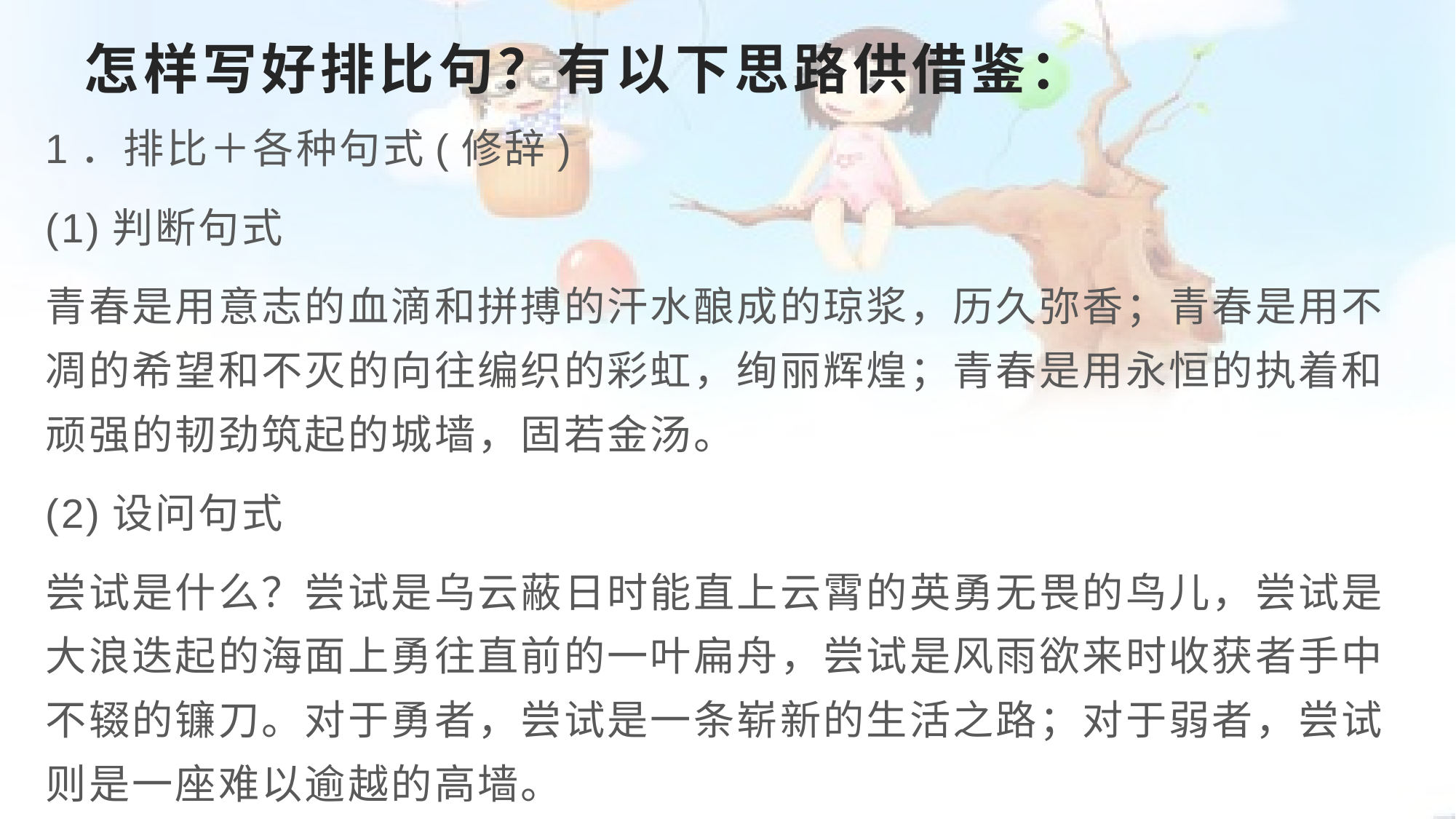

# 怎样写好排比句？有以下思路供借鉴：
1．排比＋各种句式(修辞)
(1)判断句式
青春是用意志的血滴和拼搏的汗水酿成的琼浆，历久弥香；青春是用不凋的希望和不灭的向往编织的彩虹，绚丽辉煌；青春是用永恒的执着和顽强的韧劲筑起的城墙，固若金汤。
(2)设问句式
尝试是什么？尝试是乌云蔽日时能直上云霄的英勇无畏的鸟儿，尝试是大浪迭起的海面上勇往直前的一叶扁舟，尝试是风雨欲来时收获者手中不辍的镰刀。对于勇者，尝试是一条崭新的生活之路；对于弱者，尝试则是一座难以逾越的高墙。